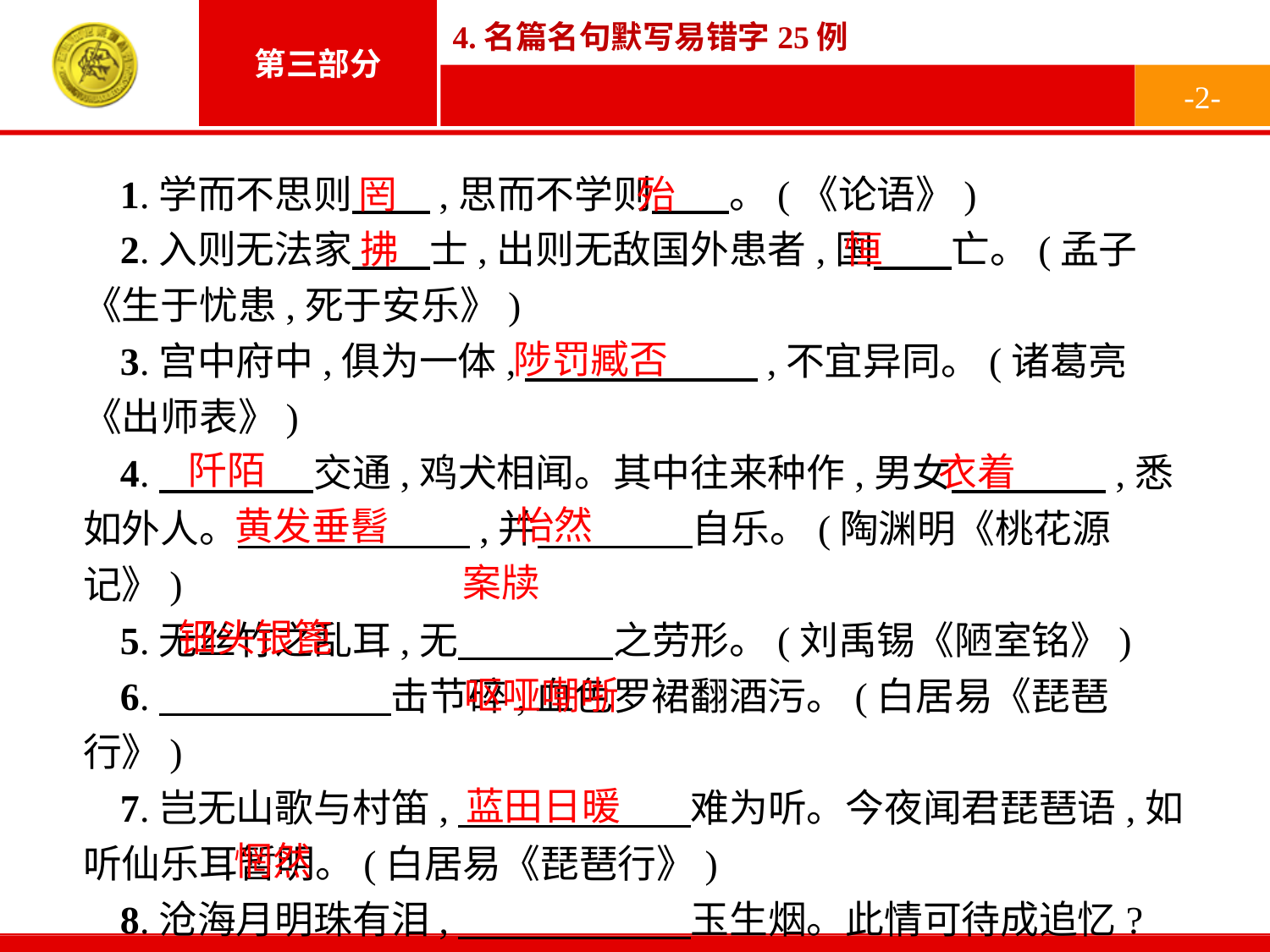

-2-
1.学而不思则　　,思而不学则　　。(《论语》)
2.入则无法家　　士,出则无敌国外患者,国　　亡。(孟子《生于忧患,死于安乐》)
3.宫中府中,俱为一体,　　　　　　,不宜异同。(诸葛亮《出师表》)
4.　　　　交通,鸡犬相闻。其中往来种作,男女　　　　,悉如外人。　　　　　　,并　　　　自乐。(陶渊明《桃花源记》)
5.无丝竹之乱耳,无　　　　之劳形。(刘禹锡《陋室铭》)
6.　　　　　　击节碎,血色罗裙翻酒污。(白居易《琵琶行》)
7.岂无山歌与村笛,　　　　　　难为听。今夜闻君琵琶语,如听仙乐耳暂明。(白居易《琵琶行》)
8.沧海月明珠有泪,　　　　　　玉生烟。此情可待成追忆?只是当时已　　　　。(李商隐《锦瑟》)
罔
殆
拂
恒
陟罚臧否
阡陌
衣着
怡然
黄发垂髫
案牍
钿头银篦
呕哑嘲哳
蓝田日暖
惘然